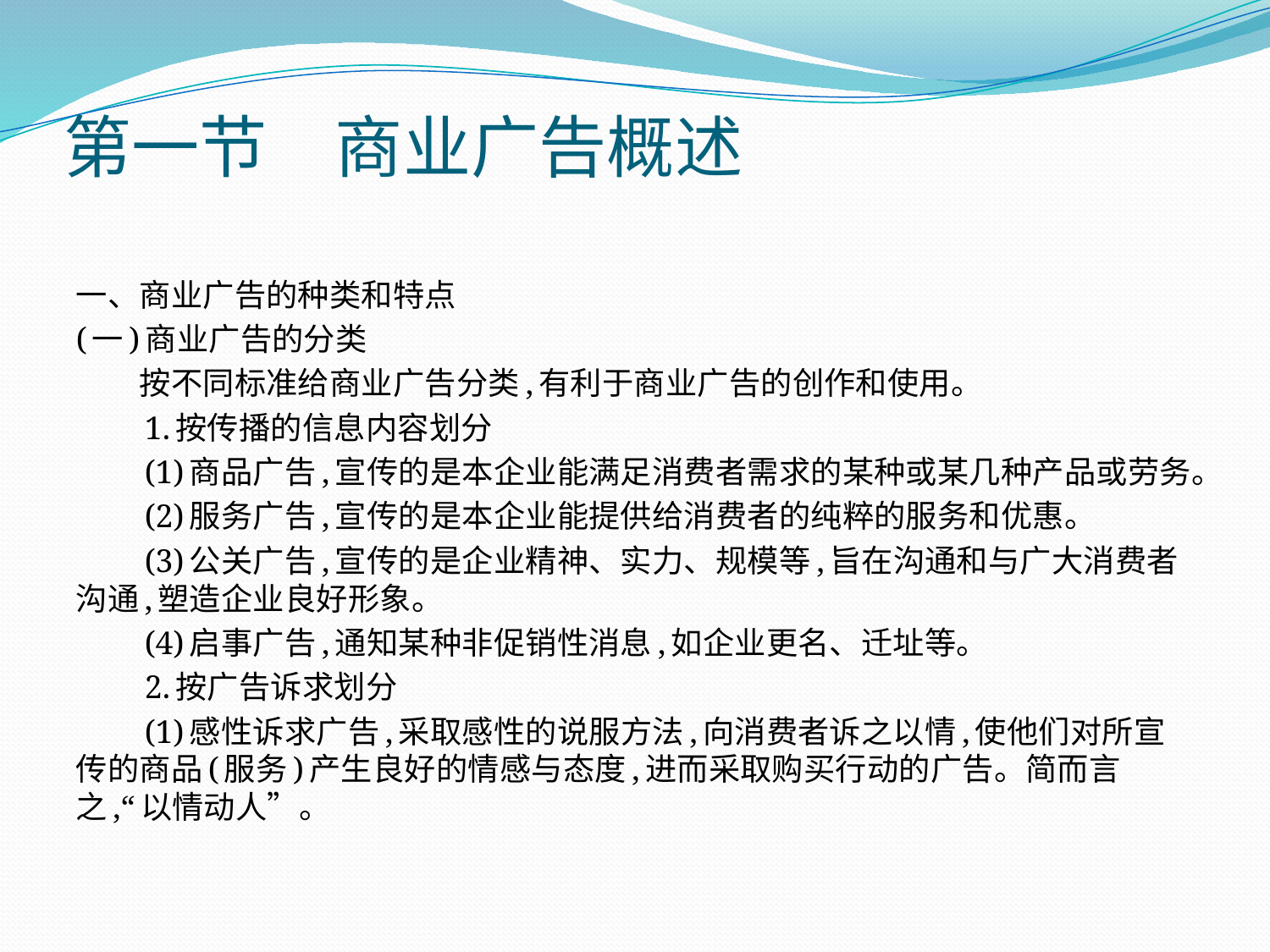

# 第一节　商业广告概述
一、商业广告的种类和特点
(一)商业广告的分类
　　按不同标准给商业广告分类,有利于商业广告的创作和使用。
　　1.按传播的信息内容划分
　　(1)商品广告,宣传的是本企业能满足消费者需求的某种或某几种产品或劳务。
　　(2)服务广告,宣传的是本企业能提供给消费者的纯粹的服务和优惠。
　　(3)公关广告,宣传的是企业精神、实力、规模等,旨在沟通和与广大消费者沟通,塑造企业良好形象。
　　(4)启事广告,通知某种非促销性消息,如企业更名、迁址等。
　　2.按广告诉求划分
　　(1)感性诉求广告,采取感性的说服方法,向消费者诉之以情,使他们对所宣传的商品(服务)产生良好的情感与态度,进而采取购买行动的广告。简而言之,“以情动人”。